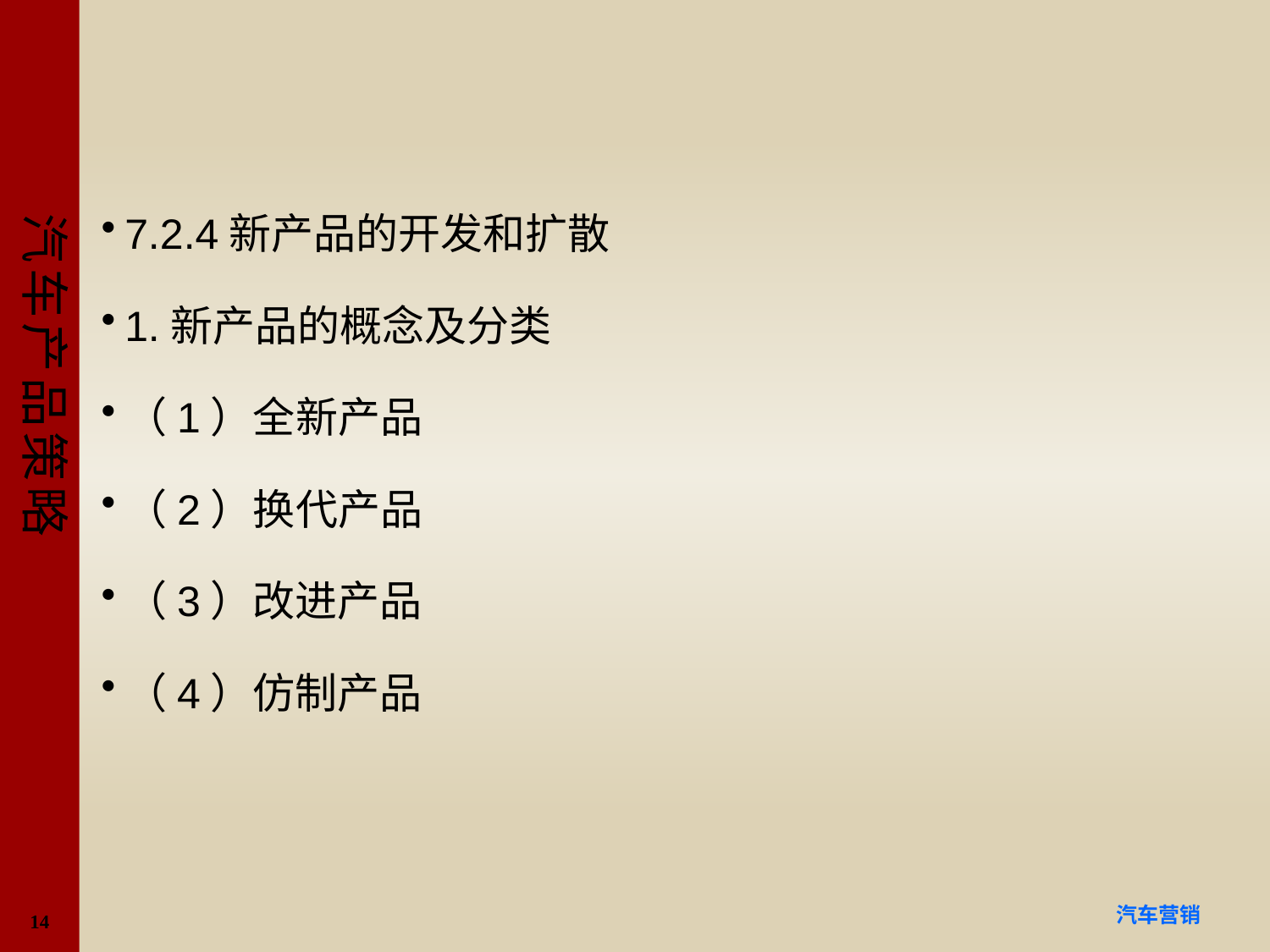

#
7.2.4新产品的开发和扩散
1.新产品的概念及分类
（1）全新产品
（2）换代产品
（3）改进产品
（4）仿制产品

14